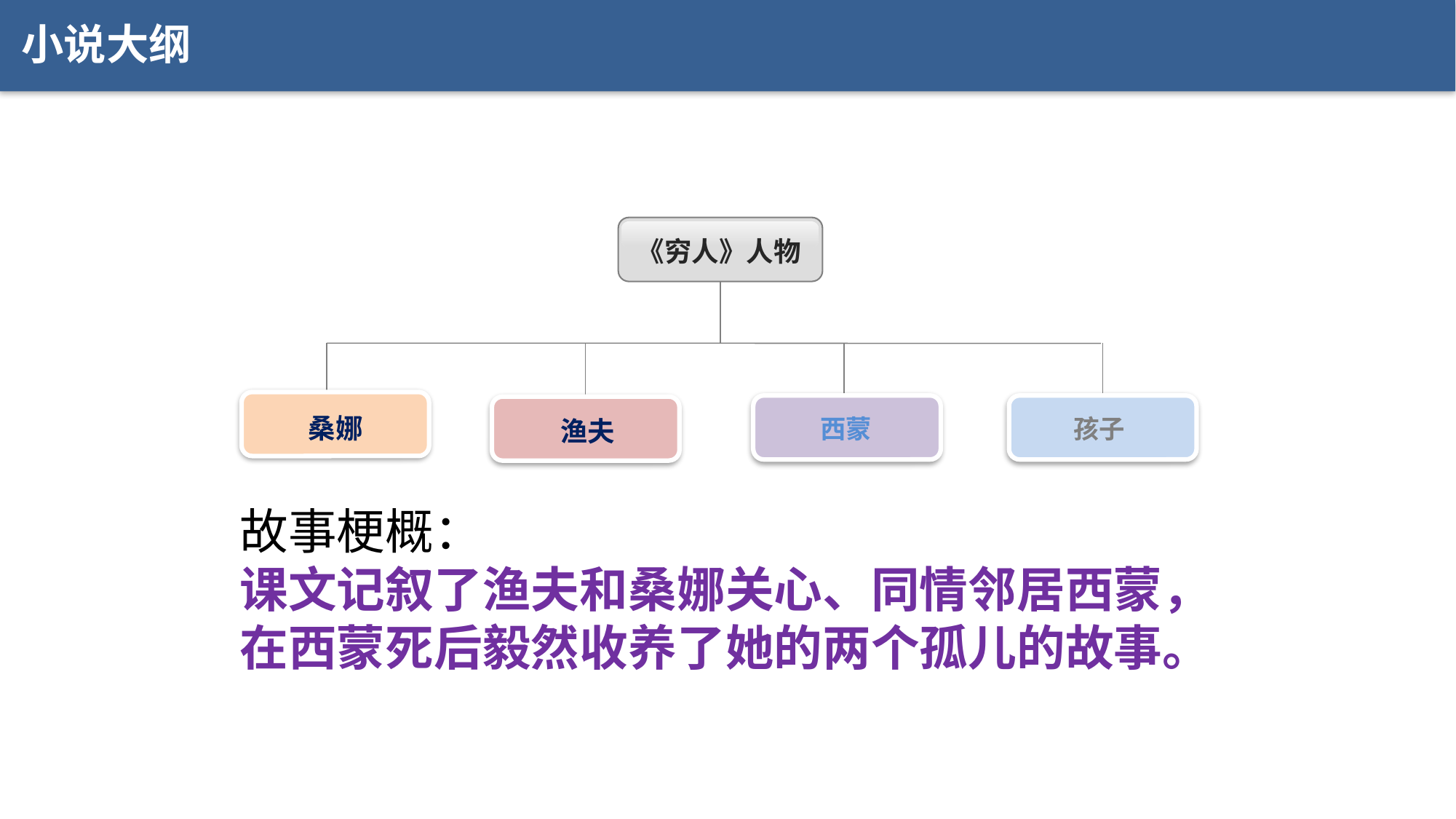

小说大纲

《穷人》人物

桑娜

西蒙
孩子
渔夫
故事梗概：
课文记叙了渔夫和桑娜关心、同情邻居西蒙，在西蒙死后毅然收养了她的两个孤儿的故事。